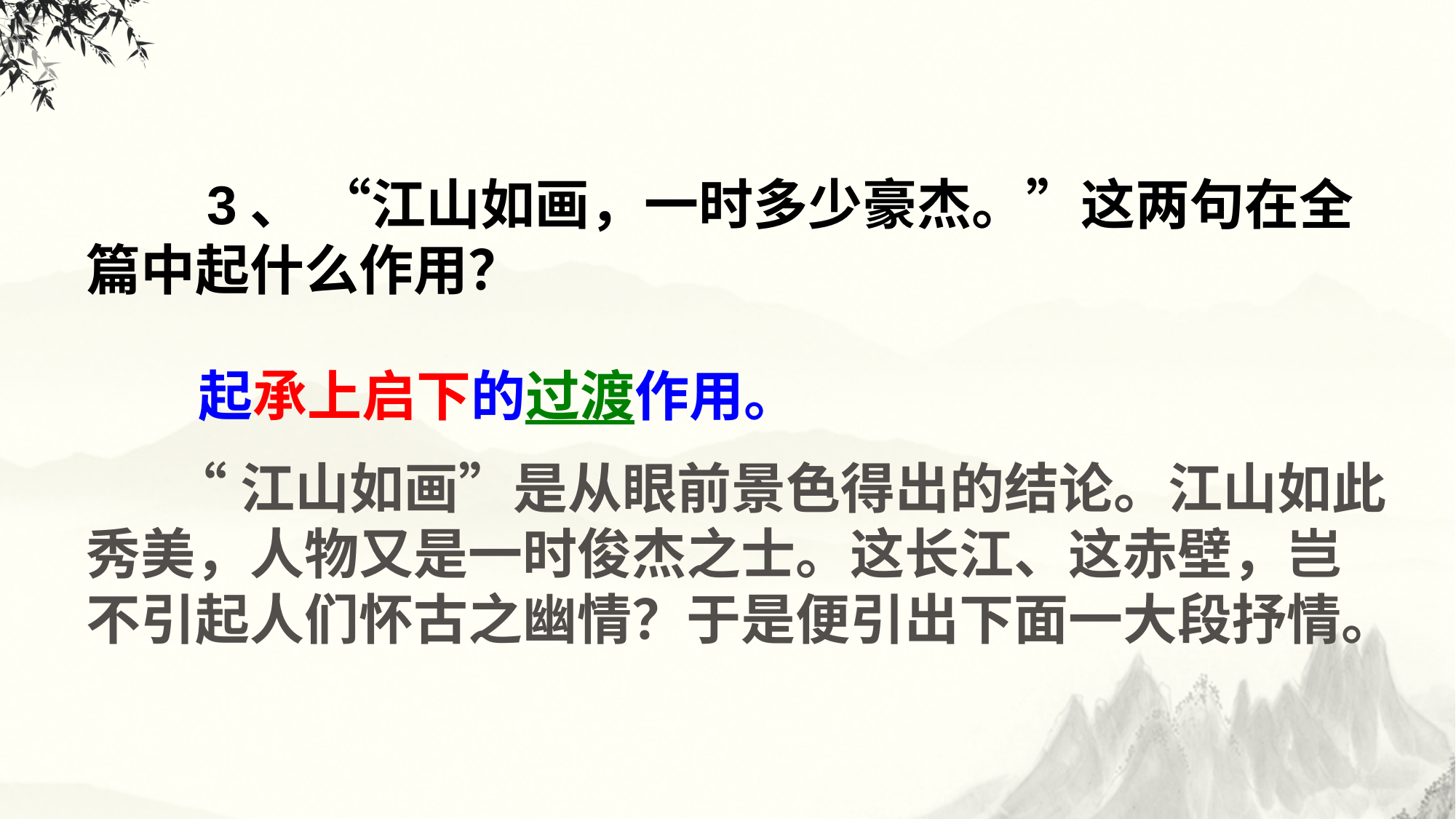

3、 “江山如画，一时多少豪杰。”这两句在全篇中起什么作用？
        起承上启下的过渡作用。
       “江山如画”是从眼前景色得出的结论。江山如此秀美，人物又是一时俊杰之士。这长江、这赤壁，岂不引起人们怀古之幽情？于是便引出下面一大段抒情。